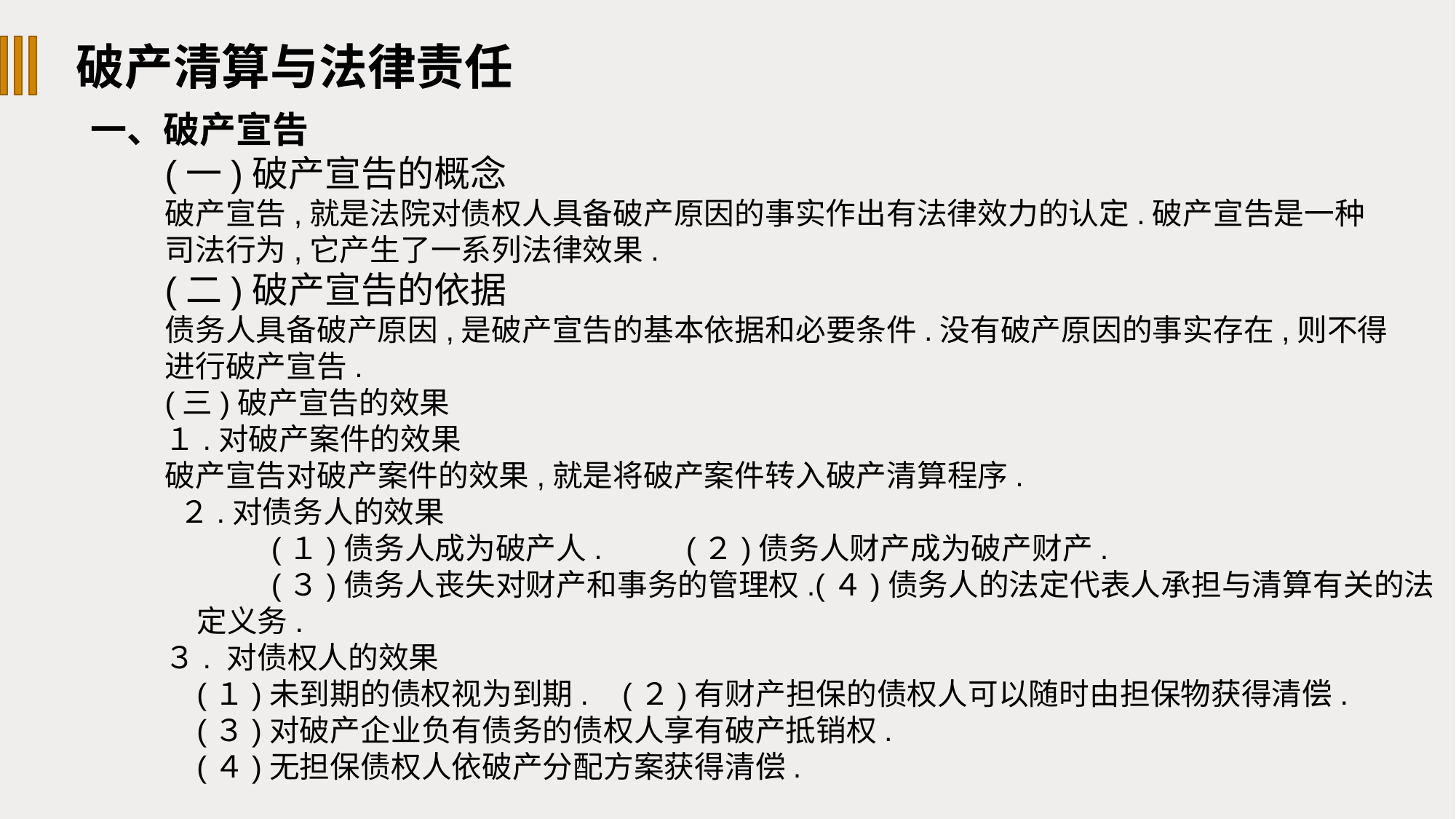

破产清算与法律责任

一、破产宣告
(一)破产宣告的概念
破产宣告,就是法院对债权人具备破产原因的事实作出有法律效力的认定.破产宣告是一种
司法行为,它产生了一系列法律效果.
(二)破产宣告的依据
债务人具备破产原因,是破产宣告的基本依据和必要条件.没有破产原因的事实存在,则不得
进行破产宣告.
(三)破产宣告的效果
１.对破产案件的效果
破产宣告对破产案件的效果,就是将破产案件转入破产清算程序.
 ２.对债务人的效果
(１)债务人成为破产人.          (２)债务人财产成为破产财产.
(３)债务人丧失对财产和事务的管理权.(４)债务人的法定代表人承担与清算有关的法定义务.
３. 对债权人的效果
(１)未到期的债权视为到期.    (２)有财产担保的债权人可以随时由担保物获得清偿.
(３)对破产企业负有债务的债权人享有破产抵销权.
(４)无担保债权人依破产分配方案获得清偿.